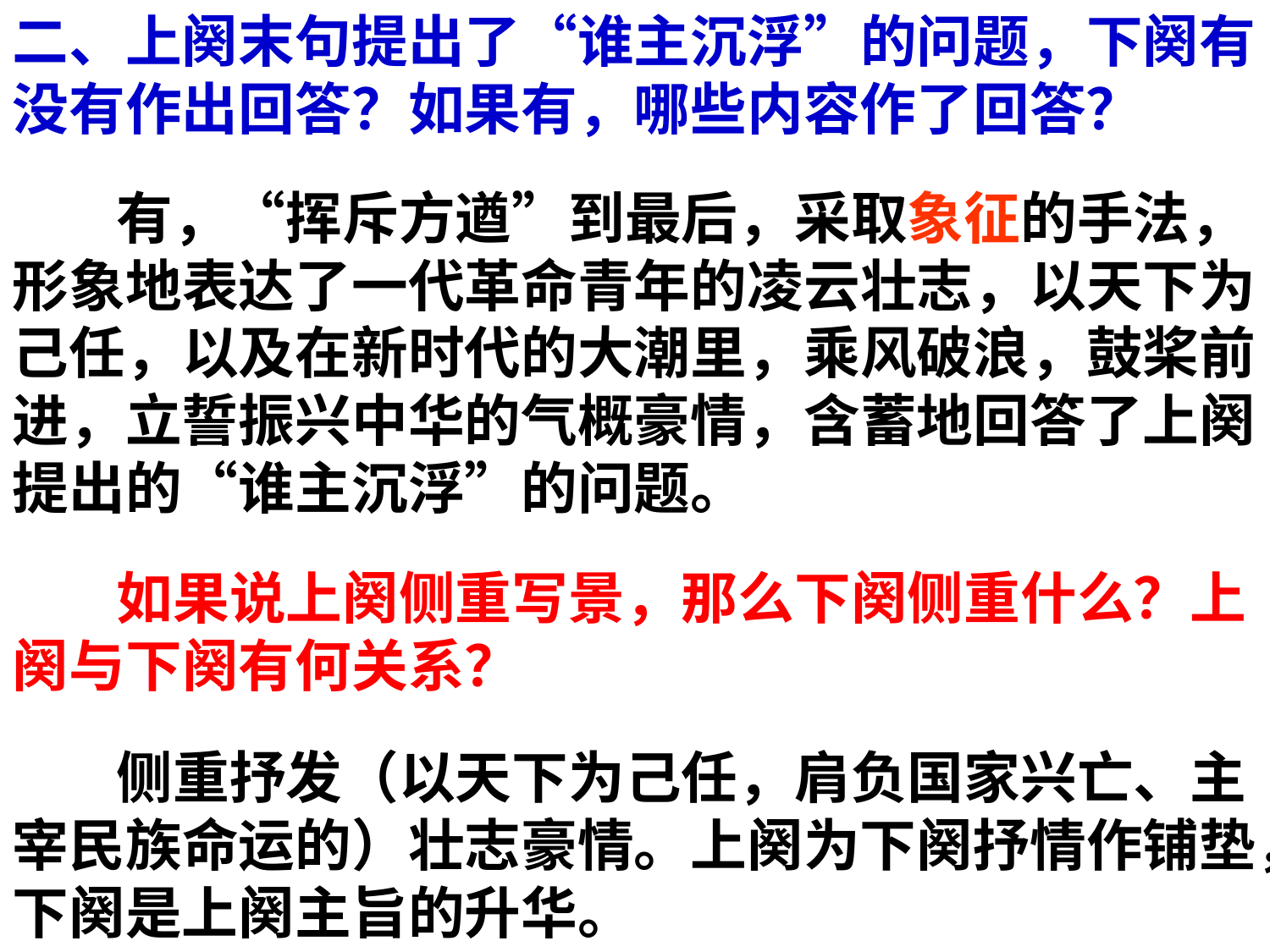

二、上阕末句提出了“谁主沉浮”的问题，下阕有没有作出回答？如果有，哪些内容作了回答？
       有，“挥斥方遒”到最后，采取象征的手法，形象地表达了一代革命青年的凌云壮志，以天下为己任，以及在新时代的大潮里，乘风破浪，鼓桨前进，立誓振兴中华的气概豪情，含蓄地回答了上阕提出的“谁主沉浮”的问题。
       如果说上阕侧重写景，那么下阕侧重什么？上阕与下阕有何关系？
       侧重抒发（以天下为己任，肩负国家兴亡、主宰民族命运的）壮志豪情。上阕为下阕抒情作铺垫，下阕是上阕主旨的升华。
49